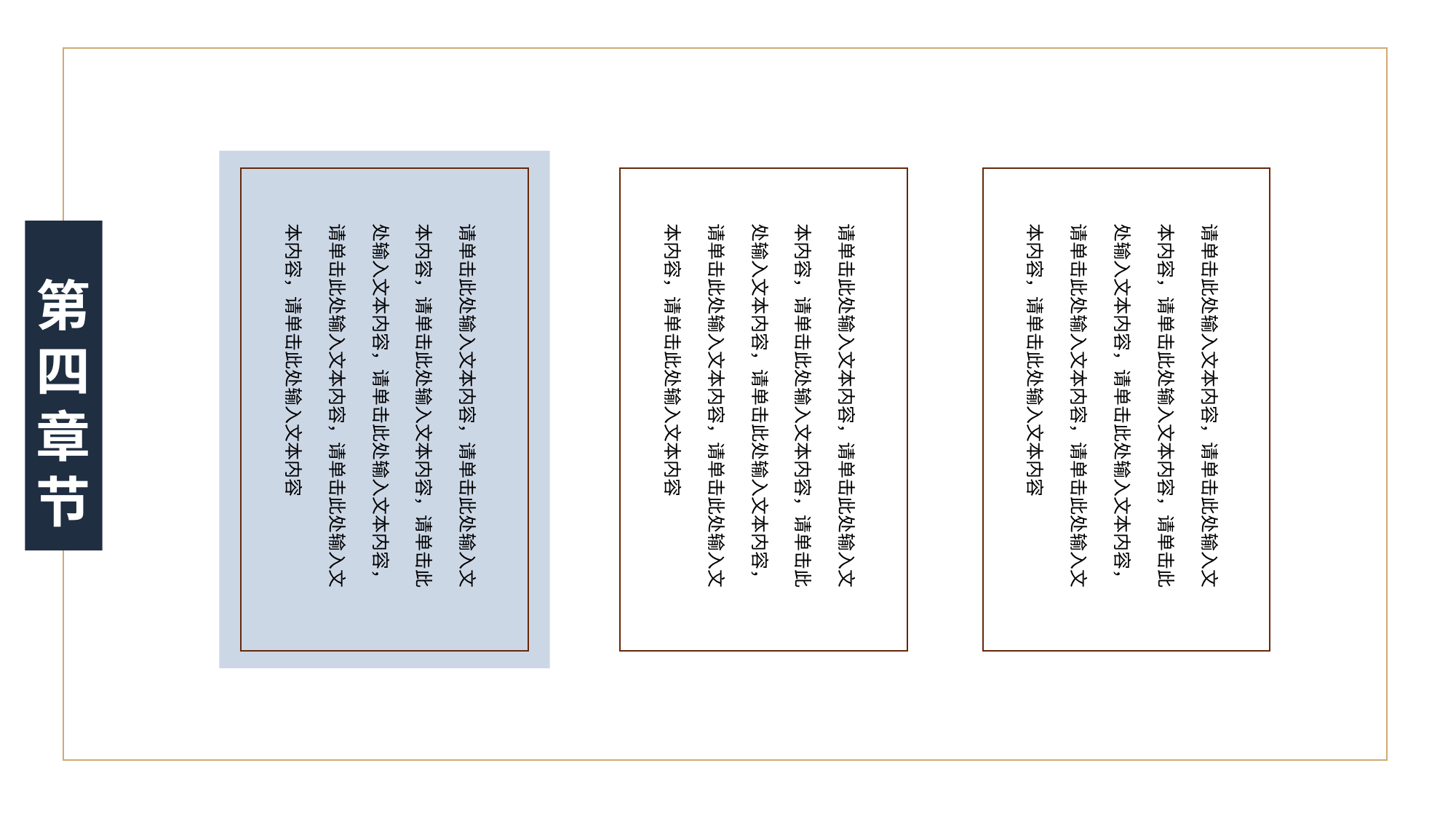

请单击此处输入文本内容，请单击此处输入文本内容，请单击此处输入文本内容，请单击此处输入文本内容，请单击此处输入文本内容，请单击此处输入文本内容，请单击此处输入文本内容，请单击此处输入文本内容
请单击此处输入文本内容，请单击此处输入文本内容，请单击此处输入文本内容，请单击此处输入文本内容，请单击此处输入文本内容，请单击此处输入文本内容，请单击此处输入文本内容，请单击此处输入文本内容
请单击此处输入文本内容，请单击此处输入文本内容，请单击此处输入文本内容，请单击此处输入文本内容，请单击此处输入文本内容，请单击此处输入文本内容，请单击此处输入文本内容，请单击此处输入文本内容

第四章节